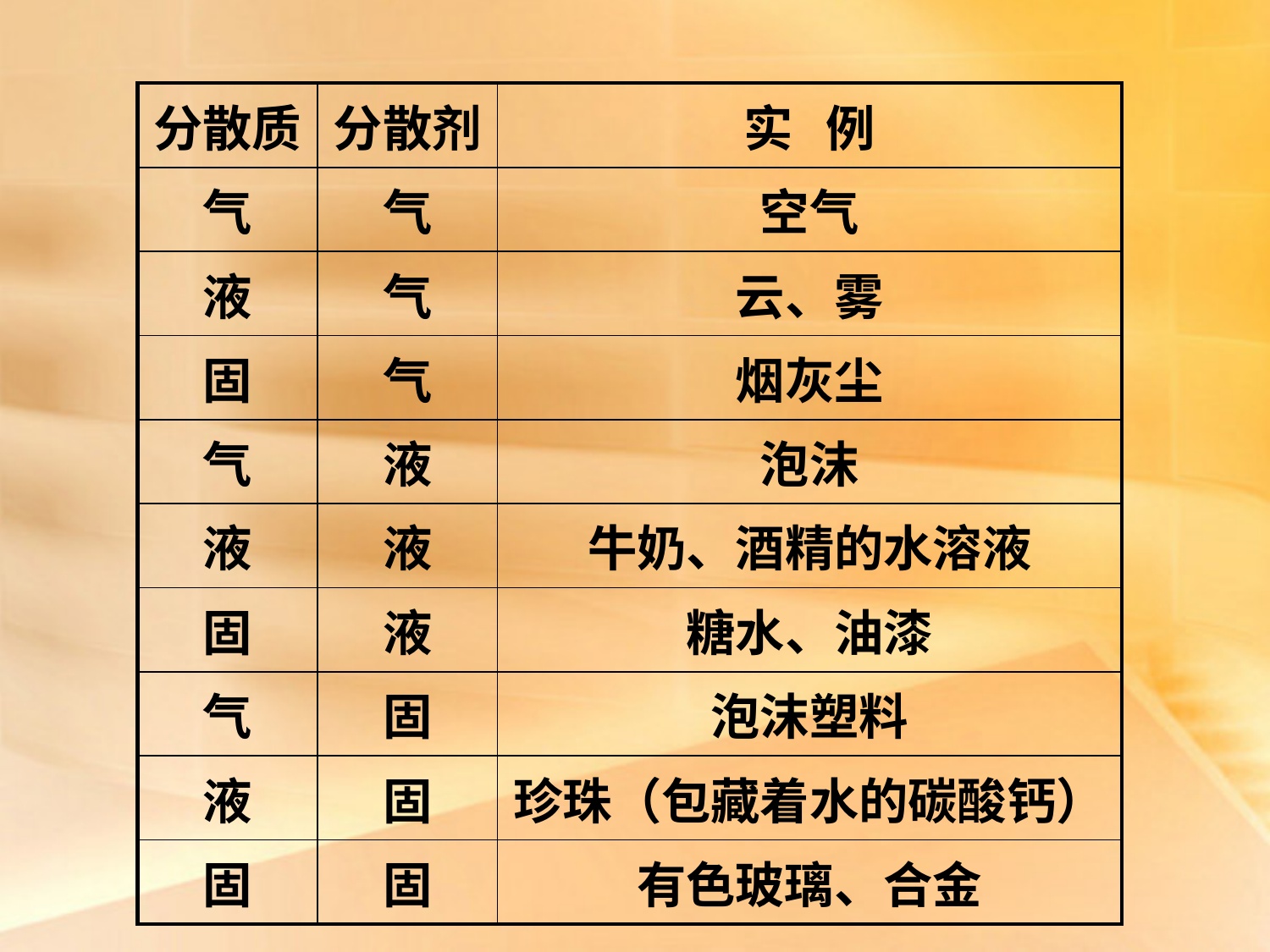

| 分散质 | 分散剂 | 实 例 |
| --- | --- | --- |
| 气 | 气 | 空气 |
| 液 | 气 | 云、雾 |
| 固 | 气 | 烟灰尘 |
| 气 | 液 | 泡沫 |
| 液 | 液 | 牛奶、酒精的水溶液 |
| 固 | 液 | 糖水、油漆 |
| 气 | 固 | 泡沫塑料 |
| 液 | 固 | 珍珠（包藏着水的碳酸钙） |
| 固 | 固 | 有色玻璃、合金 |